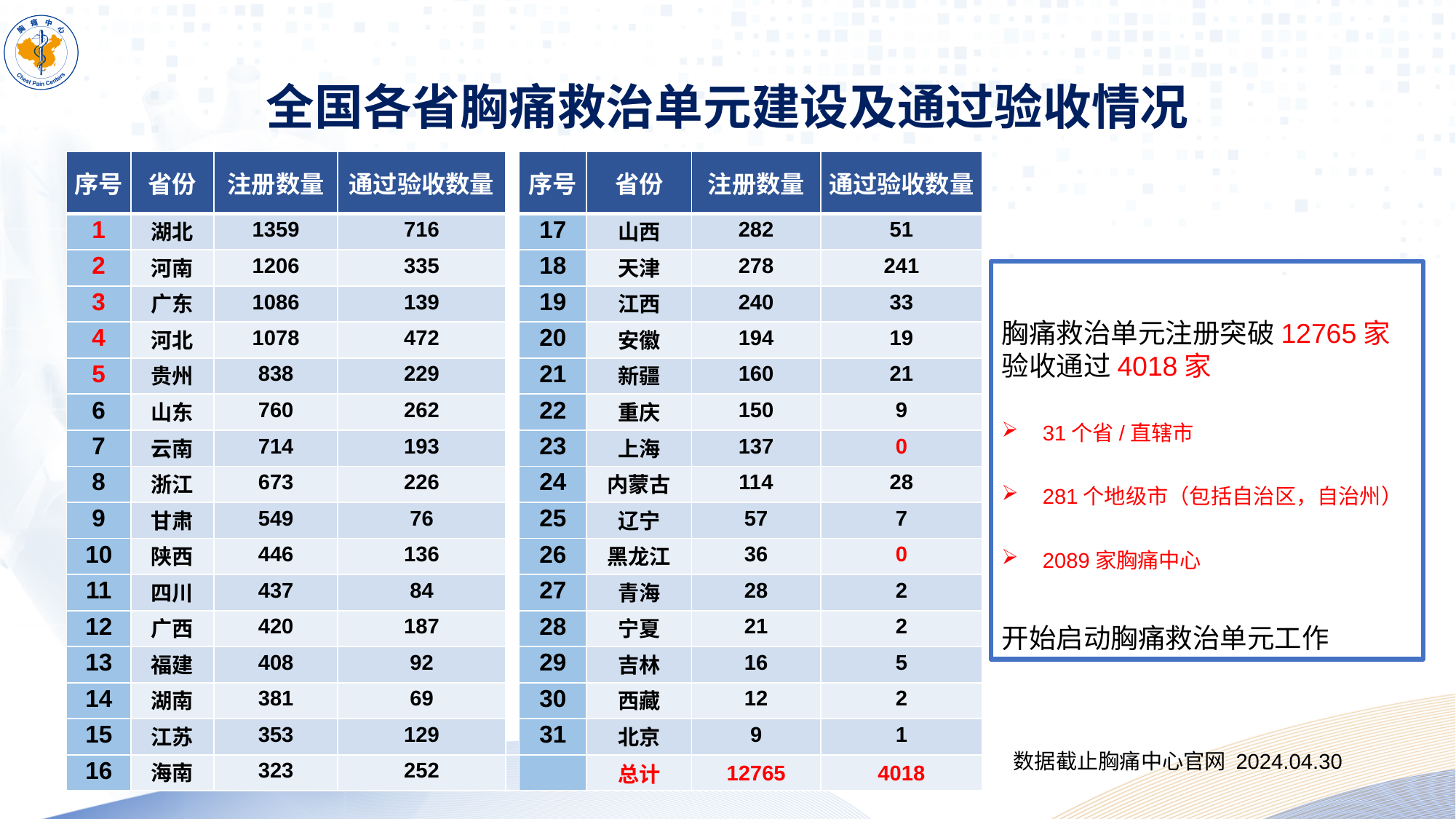

# 全国各省胸痛救治单元建设及通过验收情况
| 序号 | 省份 | 注册数量 | 通过验收数量 |  | 序号 | 省份 | 注册数量 | 通过验收数量 |
| --- | --- | --- | --- | --- | --- | --- | --- | --- |
| 1 | 湖北 | 1359 | 716 |  | 17 | 山西 | 282 | 51 |
| 2 | 河南 | 1206 | 335 |  | 18 | 天津 | 278 | 241 |
| 3 | 广东 | 1086 | 139 |  | 19 | 江西 | 240 | 33 |
| 4 | 河北 | 1078 | 472 |  | 20 | 安徽 | 194 | 19 |
| 5 | 贵州 | 838 | 229 |  | 21 | 新疆 | 160 | 21 |
| 6 | 山东 | 760 | 262 |  | 22 | 重庆 | 150 | 9 |
| 7 | 云南 | 714 | 193 |  | 23 | 上海 | 137 | 0 |
| 8 | 浙江 | 673 | 226 |  | 24 | 内蒙古 | 114 | 28 |
| 9 | 甘肃 | 549 | 76 |  | 25 | 辽宁 | 57 | 7 |
| 10 | 陕西 | 446 | 136 |  | 26 | 黑龙江 | 36 | 0 |
| 11 | 四川 | 437 | 84 |  | 27 | 青海 | 28 | 2 |
| 12 | 广西 | 420 | 187 |  | 28 | 宁夏 | 21 | 2 |
| 13 | 福建 | 408 | 92 |  | 29 | 吉林 | 16 | 5 |
| 14 | 湖南 | 381 | 69 |  | 30 | 西藏 | 12 | 2 |
| 15 | 江苏 | 353 | 129 |  | 31 | 北京 | 9 | 1 |
| 16 | 海南 | 323 | 252 |  |  | 总计 | 12765 | 4018 |
胸痛救治单元注册突破12765家
验收通过4018家
31个省/直辖市
281个地级市（包括自治区，自治州）
2089家胸痛中心
开始启动胸痛救治单元工作
数据截止胸痛中心官网 2024.04.30